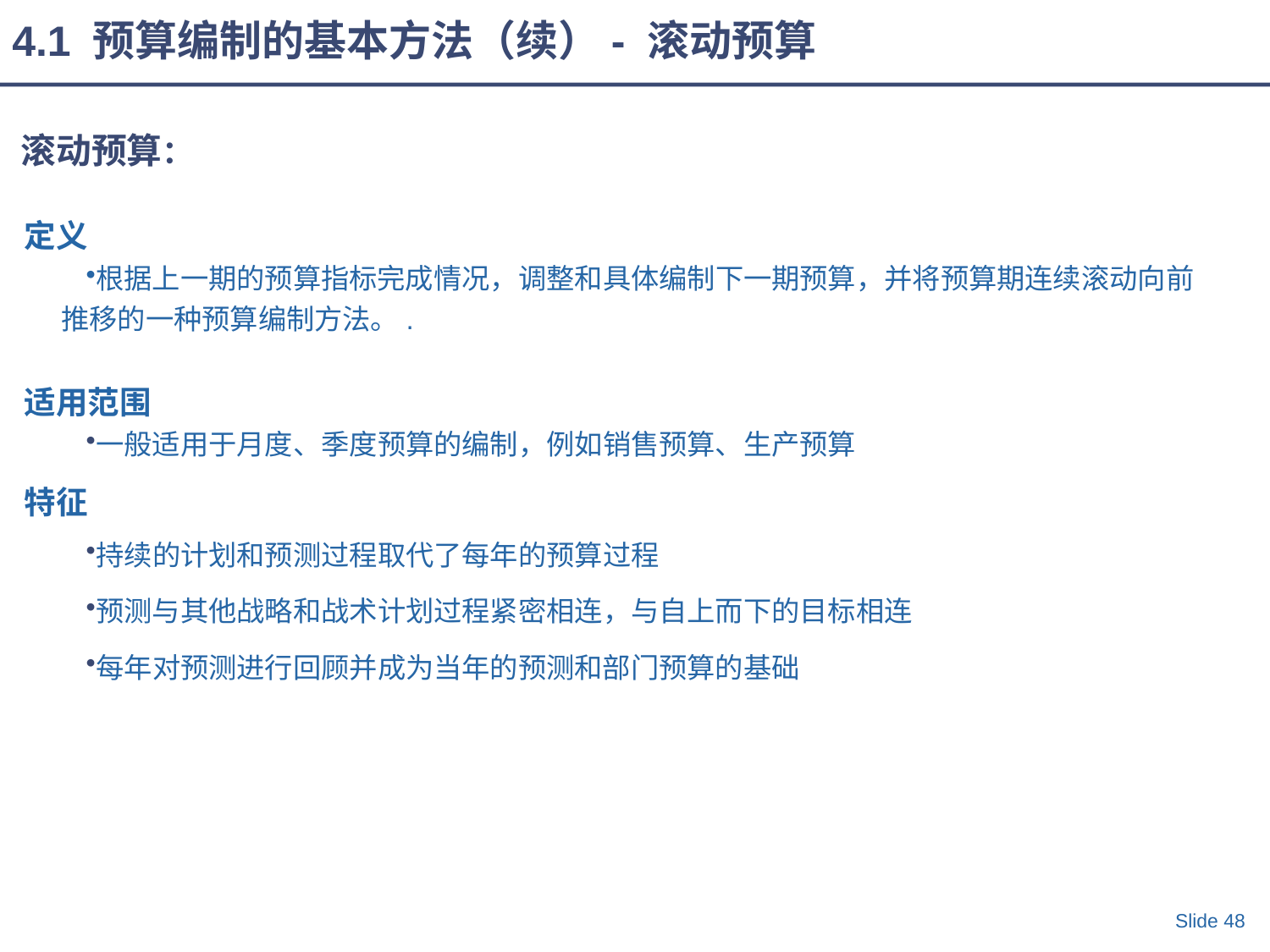

4.1 预算编制的基本方法（续）- 滚动预算

滚动预算：
定义
根据上一期的预算指标完成情况，调整和具体编制下一期预算，并将预算期连续滚动向前推移的一种预算编制方法。.

适用范围
一般适用于月度、季度预算的编制，例如销售预算、生产预算
特征
持续的计划和预测过程取代了每年的预算过程
预测与其他战略和战术计划过程紧密相连，与自上而下的目标相连
每年对预测进行回顾并成为当年的预测和部门预算的基础
Slide 48